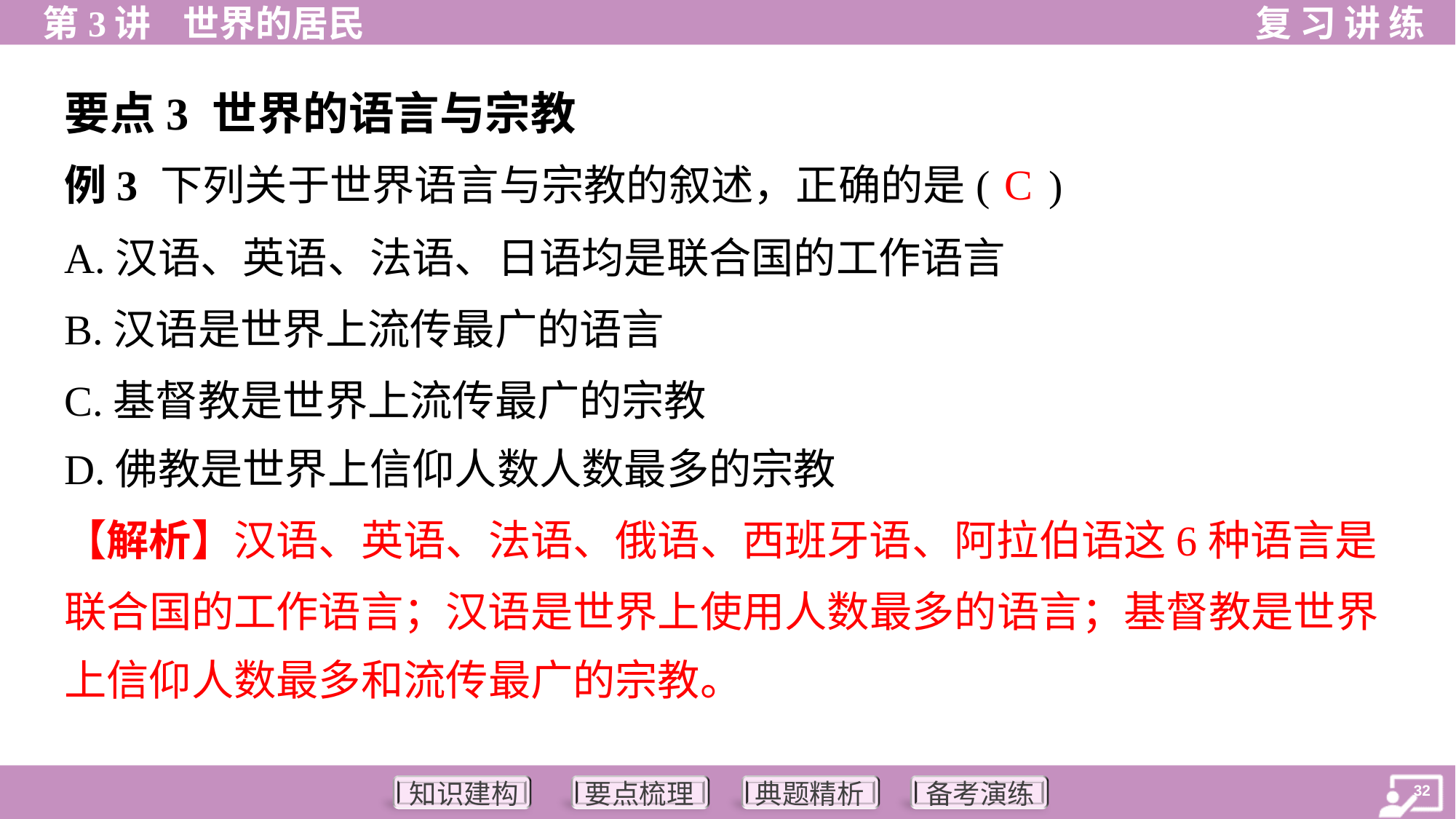

要点3 世界的语言与宗教
C
例3 下列关于世界语言与宗教的叙述，正确的是(     )
A.汉语、英语、法语、日语均是联合国的工作语言
B.汉语是世界上流传最广的语言
C.基督教是世界上流传最广的宗教
D.佛教是世界上信仰人数人数最多的宗教
【解析】汉语、英语、法语、俄语、西班牙语、阿拉伯语这6种语言是
联合国的工作语言；汉语是世界上使用人数最多的语言；基督教是世界
上信仰人数最多和流传最广的宗教。